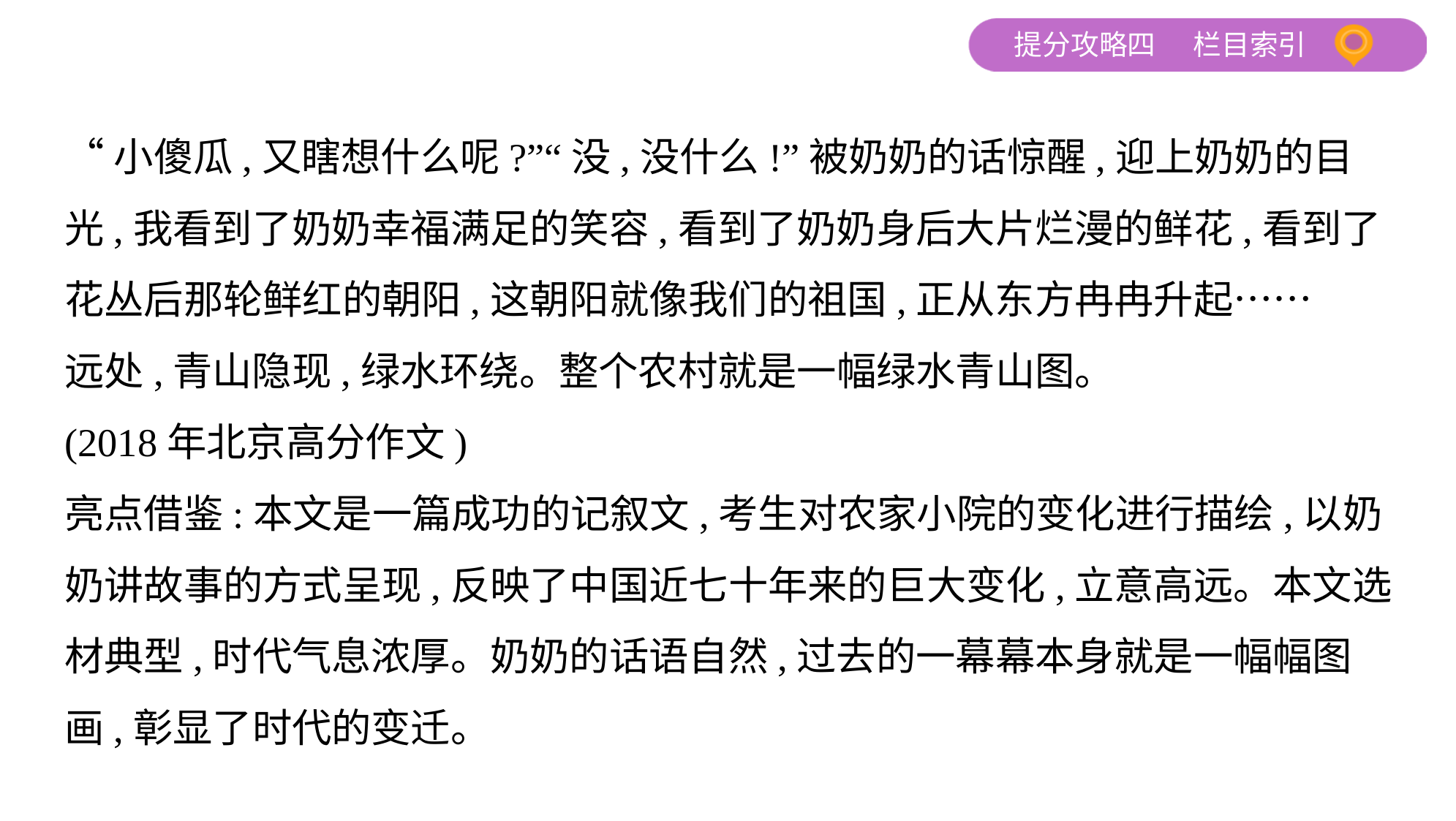

“小傻瓜,又瞎想什么呢?”“没,没什么!”被奶奶的话惊醒,迎上奶奶的目
光,我看到了奶奶幸福满足的笑容,看到了奶奶身后大片烂漫的鲜花,看到了
花丛后那轮鲜红的朝阳,这朝阳就像我们的祖国,正从东方冉冉升起……
远处,青山隐现,绿水环绕。整个农村就是一幅绿水青山图。
(2018年北京高分作文)
亮点借鉴:本文是一篇成功的记叙文,考生对农家小院的变化进行描绘,以奶
奶讲故事的方式呈现,反映了中国近七十年来的巨大变化,立意高远。本文选
材典型,时代气息浓厚。奶奶的话语自然,过去的一幕幕本身就是一幅幅图
画,彰显了时代的变迁。